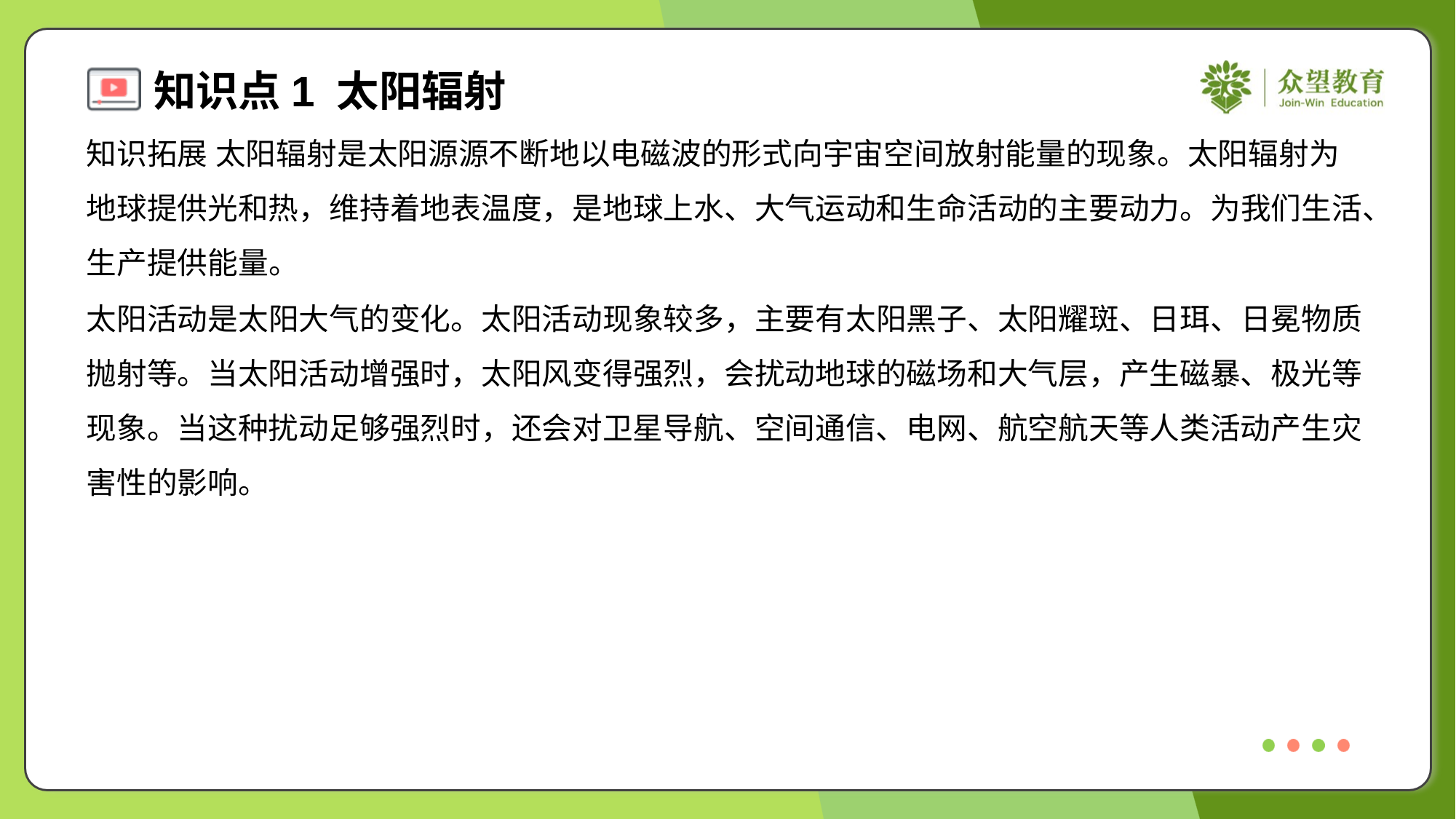

知识拓展 太阳辐射是太阳源源不断地以电磁波的形式向宇宙空间放射能量的现象。太阳辐射为
地球提供光和热，维持着地表温度，是地球上水、大气运动和生命活动的主要动力。为我们生活、
生产提供能量。
太阳活动是太阳大气的变化。太阳活动现象较多，主要有太阳黑子、太阳耀斑、日珥、日冕物质
抛射等。当太阳活动增强时，太阳风变得强烈，会扰动地球的磁场和大气层，产生磁暴、极光等
现象。当这种扰动足够强烈时，还会对卫星导航、空间通信、电网、航空航天等人类活动产生灾
害性的影响。